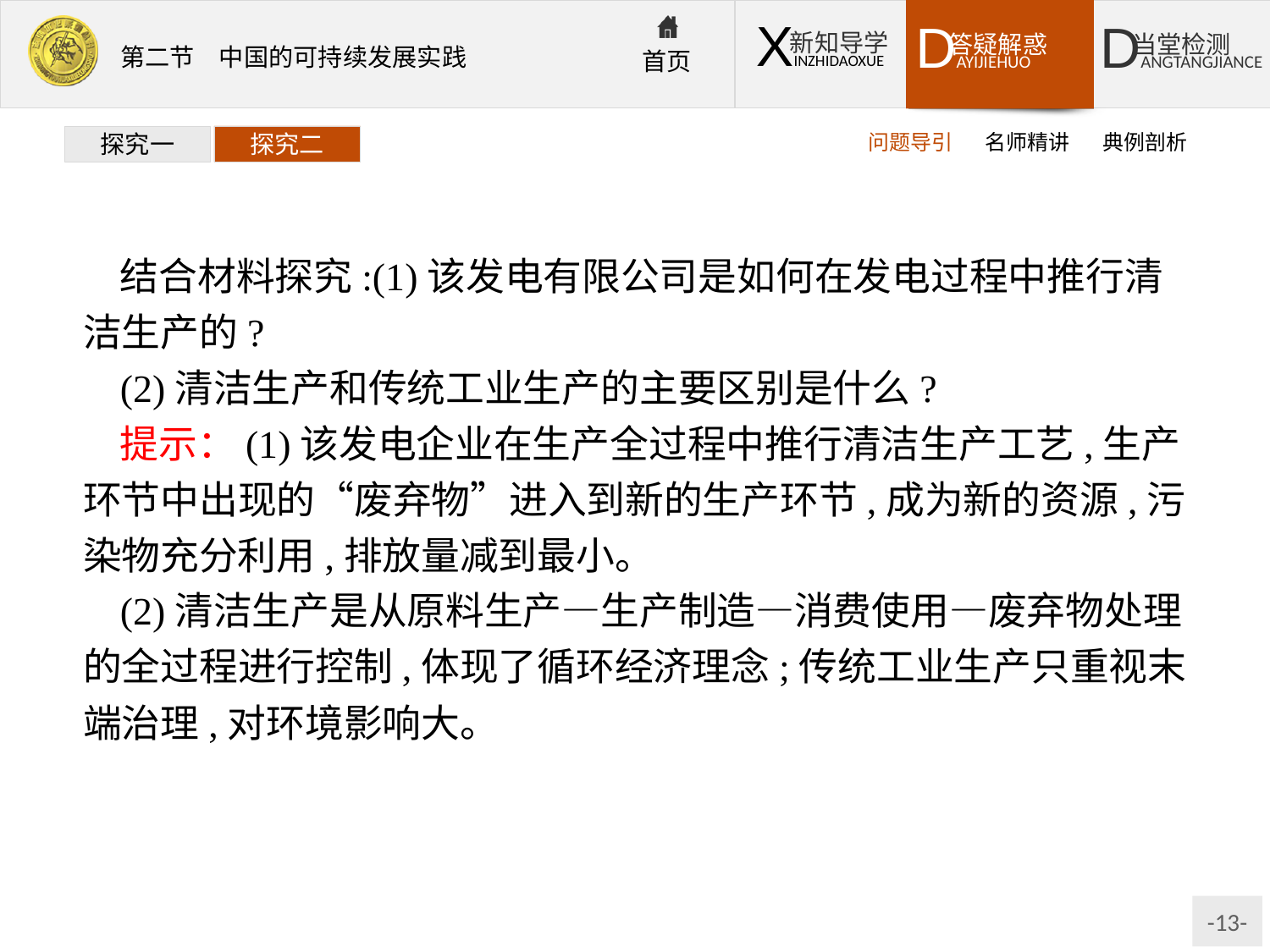

问题导引
名师精讲
典例剖析
探究一
探究二
结合材料探究:(1)该发电有限公司是如何在发电过程中推行清洁生产的?
(2)清洁生产和传统工业生产的主要区别是什么?
提示：(1)该发电企业在生产全过程中推行清洁生产工艺,生产环节中出现的“废弃物”进入到新的生产环节,成为新的资源,污染物充分利用,排放量减到最小。
(2)清洁生产是从原料生产—生产制造—消费使用—废弃物处理的全过程进行控制,体现了循环经济理念;传统工业生产只重视末端治理,对环境影响大。